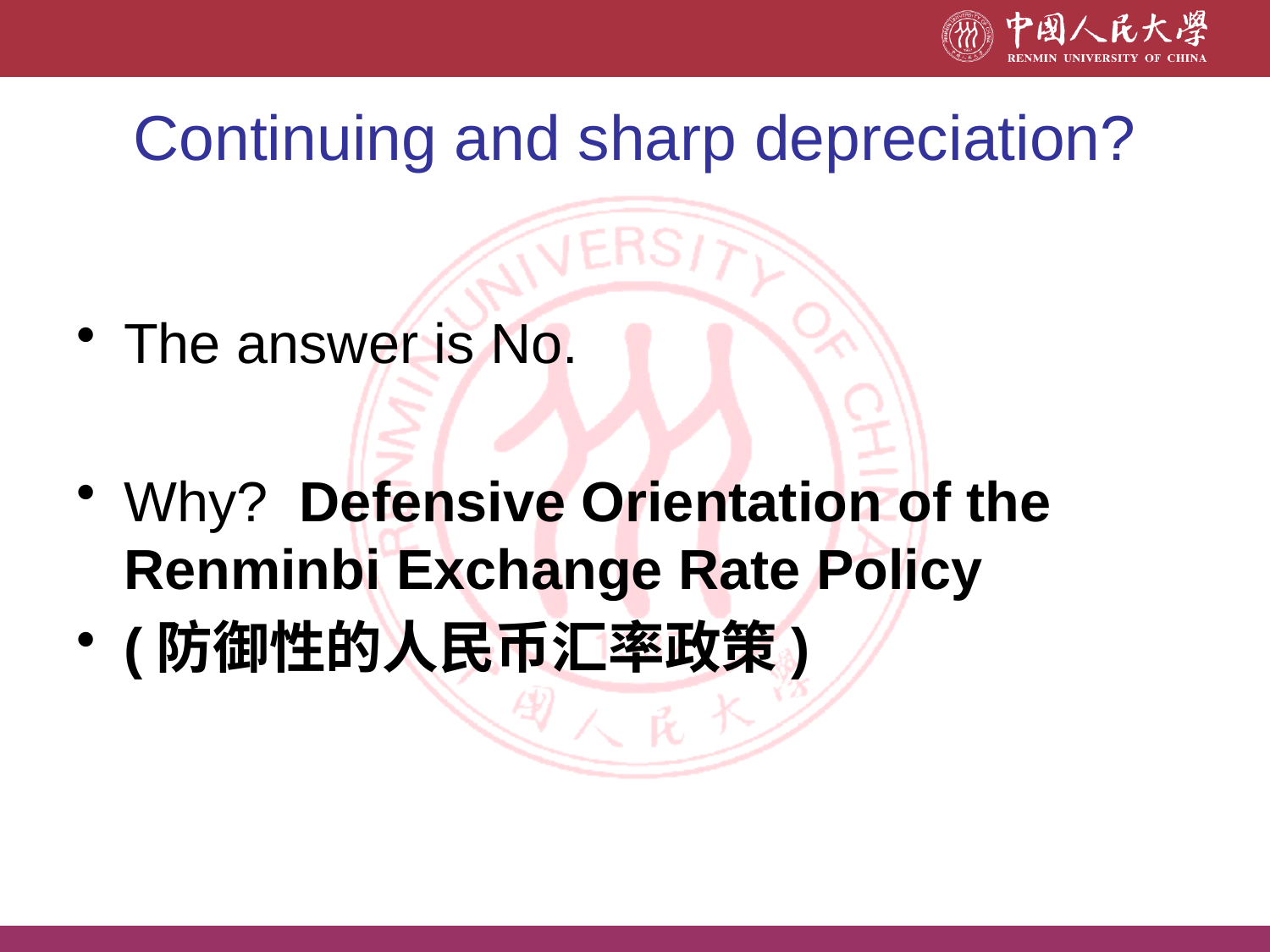

# Continuing and sharp depreciation?

The answer is No.

Why?  Defensive Orientation of the Renminbi Exchange Rate Policy
(防御性的人民币汇率政策)